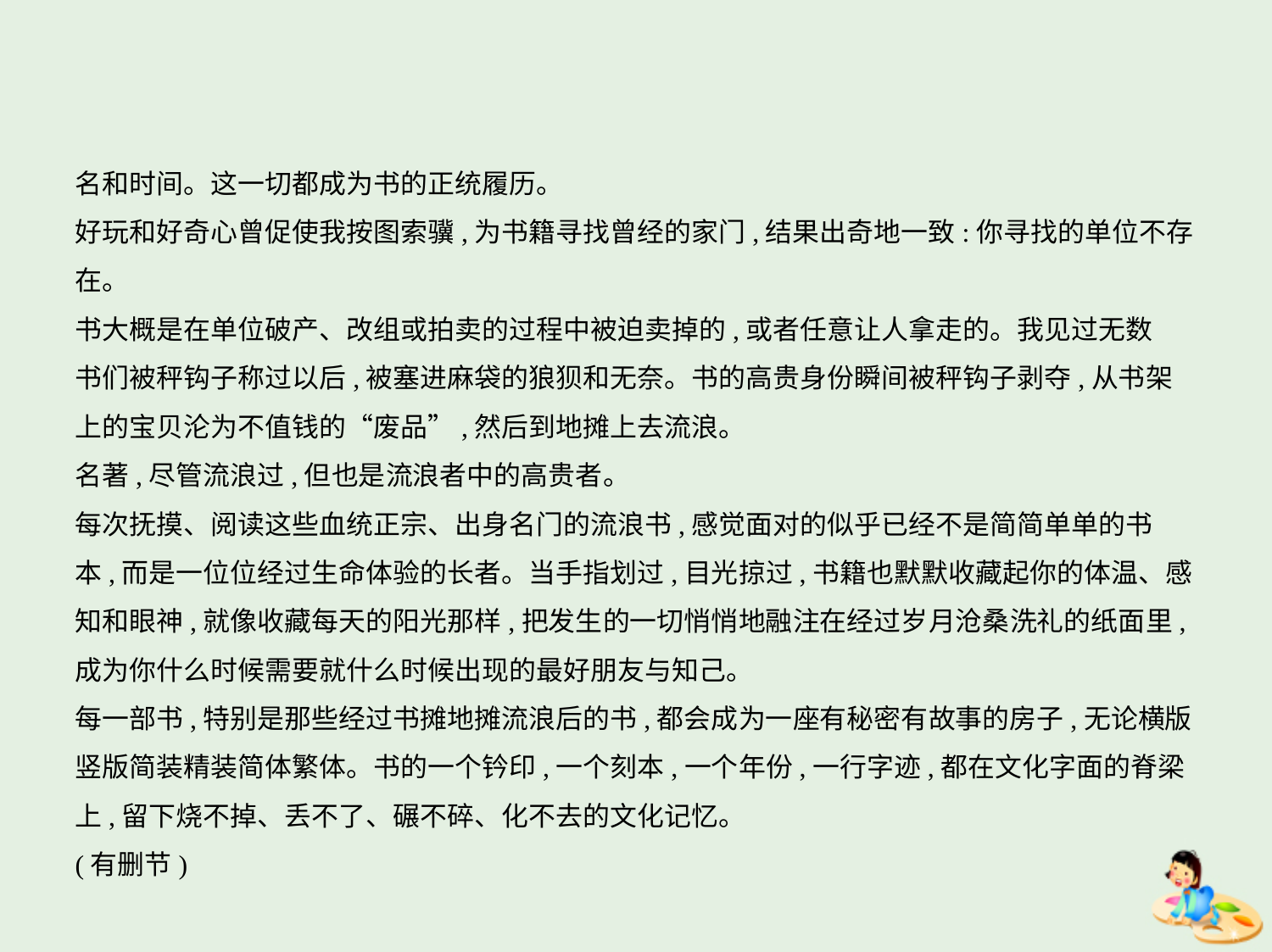

名和时间。这一切都成为书的正统履历。
好玩和好奇心曾促使我按图索骥,为书籍寻找曾经的家门,结果出奇地一致:你寻找的单位不存在。
书大概是在单位破产、改组或拍卖的过程中被迫卖掉的,或者任意让人拿走的。我见过无数
书们被秤钩子称过以后,被塞进麻袋的狼狈和无奈。书的高贵身份瞬间被秤钩子剥夺,从书架
上的宝贝沦为不值钱的“废品”,然后到地摊上去流浪。
名著,尽管流浪过,但也是流浪者中的高贵者。
每次抚摸、阅读这些血统正宗、出身名门的流浪书,感觉面对的似乎已经不是简简单单的书
本,而是一位位经过生命体验的长者。当手指划过,目光掠过,书籍也默默收藏起你的体温、感
知和眼神,就像收藏每天的阳光那样,把发生的一切悄悄地融注在经过岁月沧桑洗礼的纸面里,
成为你什么时候需要就什么时候出现的最好朋友与知己。
每一部书,特别是那些经过书摊地摊流浪后的书,都会成为一座有秘密有故事的房子,无论横版
竖版简装精装简体繁体。书的一个钤印,一个刻本,一个年份,一行字迹,都在文化字面的脊梁
上,留下烧不掉、丢不了、碾不碎、化不去的文化记忆。
(有删节)